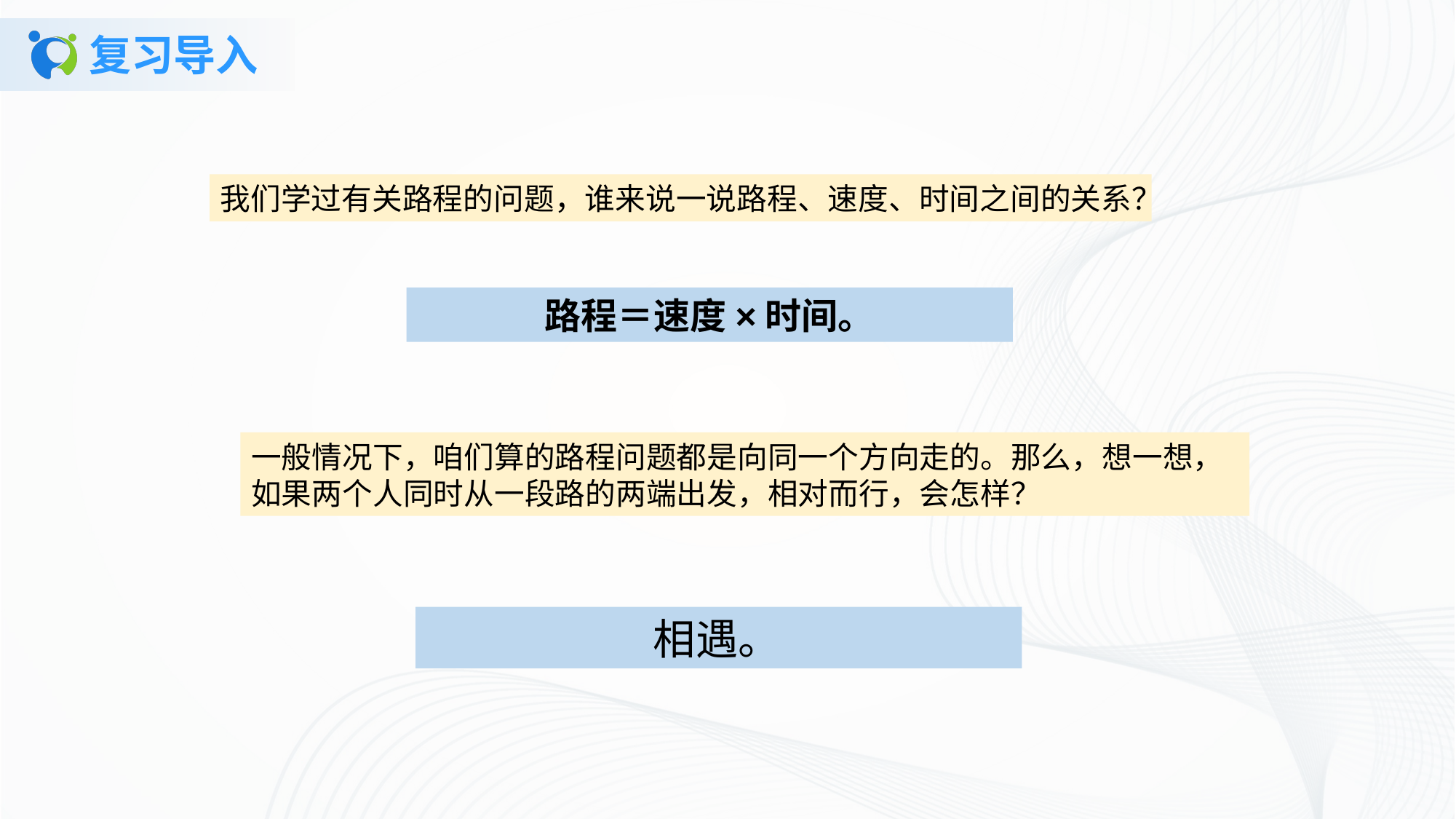

# 复习导入
我们学过有关路程的问题，谁来说一说路程、速度、时间之间的关系？
路程＝速度×时间。
一般情况下，咱们算的路程问题都是向同一个方向走的。那么，想一想，如果两个人同时从一段路的两端出发，相对而行，会怎样？
相遇。